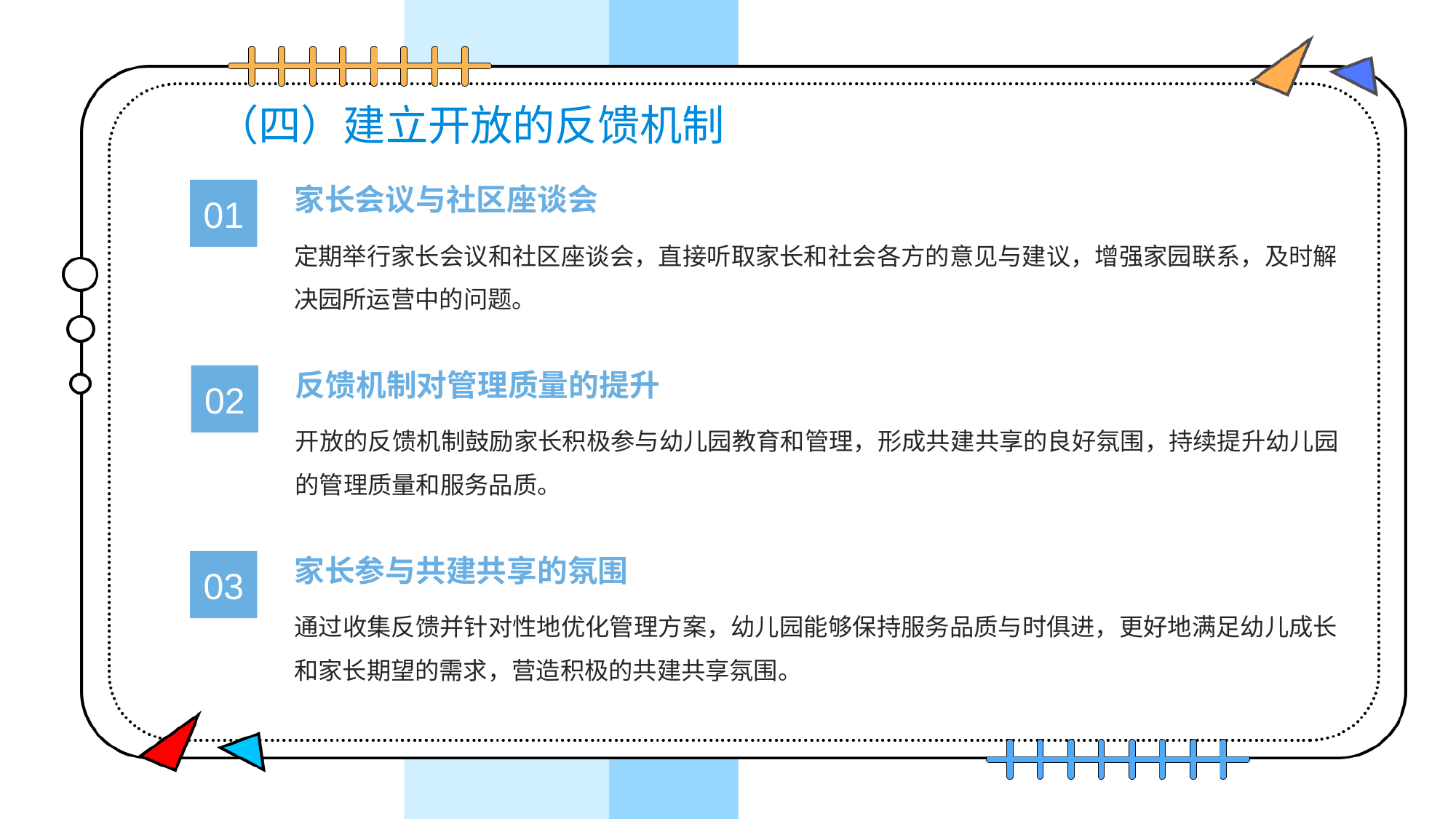

# （四）建立开放的反馈机制
家长会议与社区座谈会
01
定期举行家长会议和社区座谈会，直接听取家长和社会各方的意见与建议，增强家园联系，及时解决园所运营中的问题。
反馈机制对管理质量的提升
02
开放的反馈机制鼓励家长积极参与幼儿园教育和管理，形成共建共享的良好氛围，持续提升幼儿园的管理质量和服务品质。
家长参与共建共享的氛围
03
通过收集反馈并针对性地优化管理方案，幼儿园能够保持服务品质与时俱进，更好地满足幼儿成长和家长期望的需求，营造积极的共建共享氛围。